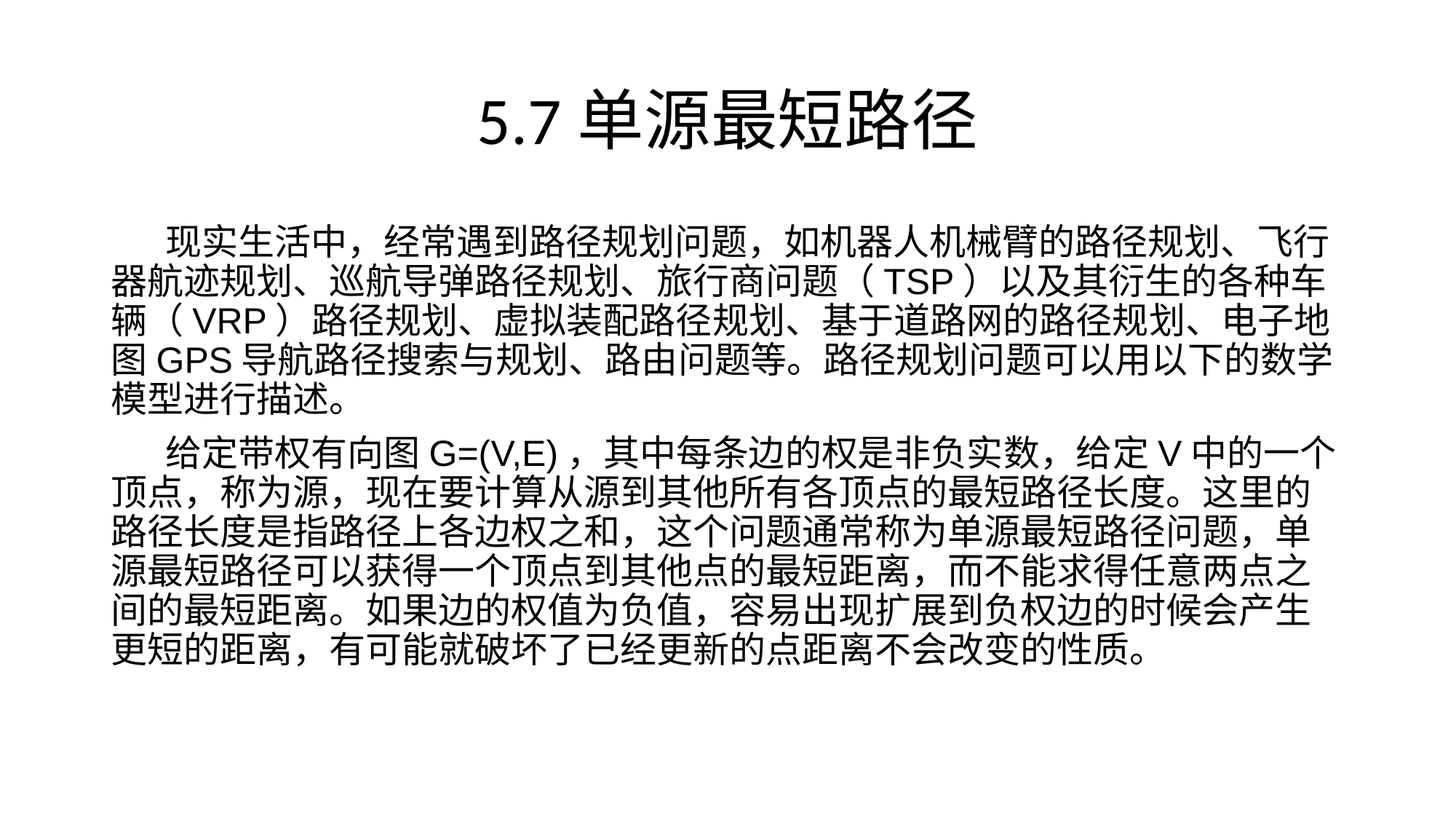

# 5.7单源最短路径
现实生活中，经常遇到路径规划问题，如机器人机械臂的路径规划、飞行器航迹规划、巡航导弹路径规划、旅行商问题（TSP）以及其衍生的各种车辆（VRP）路径规划、虚拟装配路径规划、基于道路网的路径规划、电子地图GPS导航路径搜索与规划、路由问题等。路径规划问题可以用以下的数学模型进行描述。
给定带权有向图G=(V,E)，其中每条边的权是非负实数，给定V中的一个顶点，称为源，现在要计算从源到其他所有各顶点的最短路径长度。这里的路径长度是指路径上各边权之和，这个问题通常称为单源最短路径问题，单源最短路径可以获得一个顶点到其他点的最短距离，而不能求得任意两点之间的最短距离。如果边的权值为负值，容易出现扩展到负权边的时候会产生更短的距离，有可能就破坏了已经更新的点距离不会改变的性质。